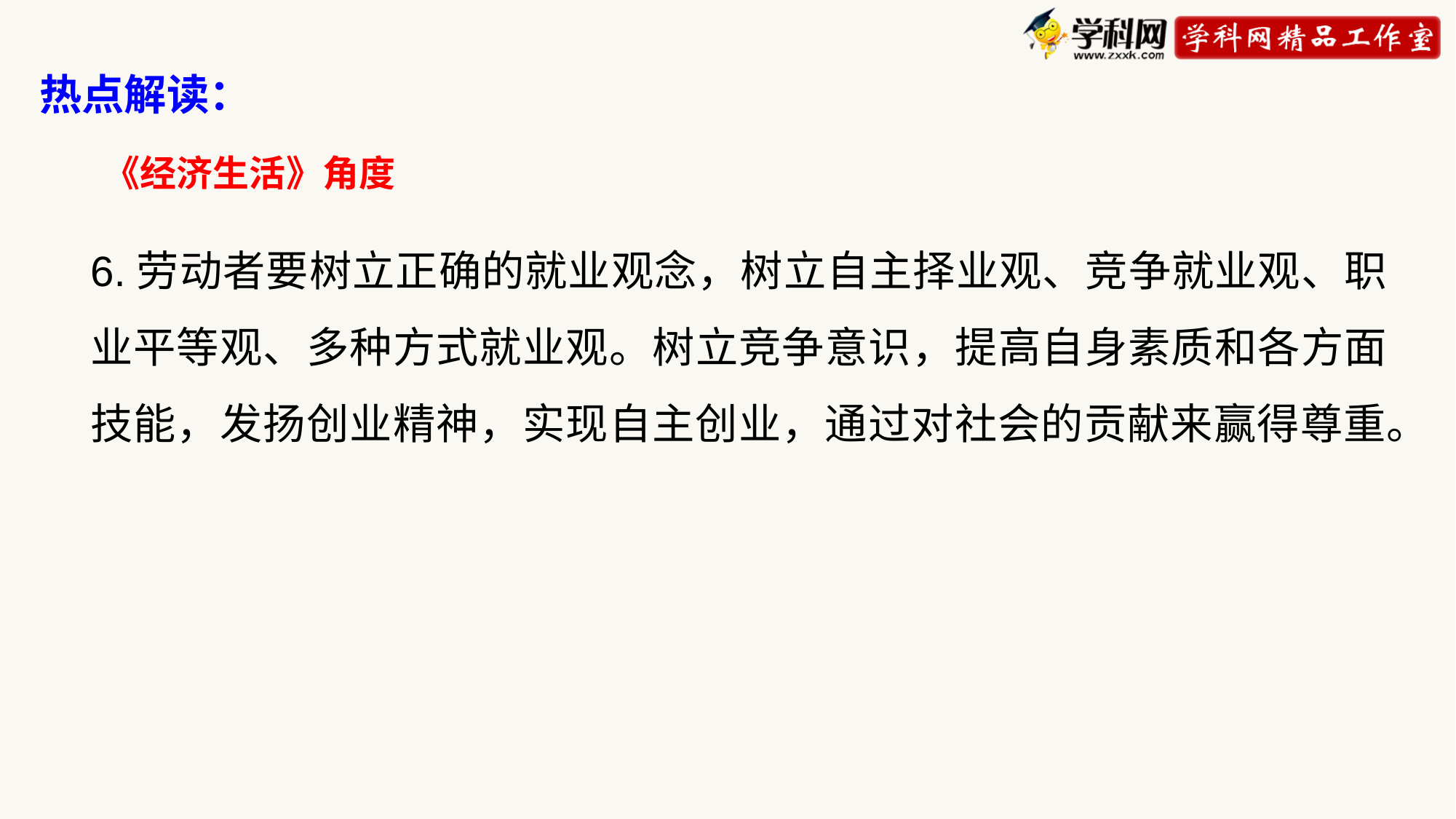

热点解读：
《经济生活》角度
6.劳动者要树立正确的就业观念，树立自主择业观、竞争就业观、职业平等观、多种方式就业观。树立竞争意识，提高自身素质和各方面技能，发扬创业精神，实现自主创业，通过对社会的贡献来赢得尊重。